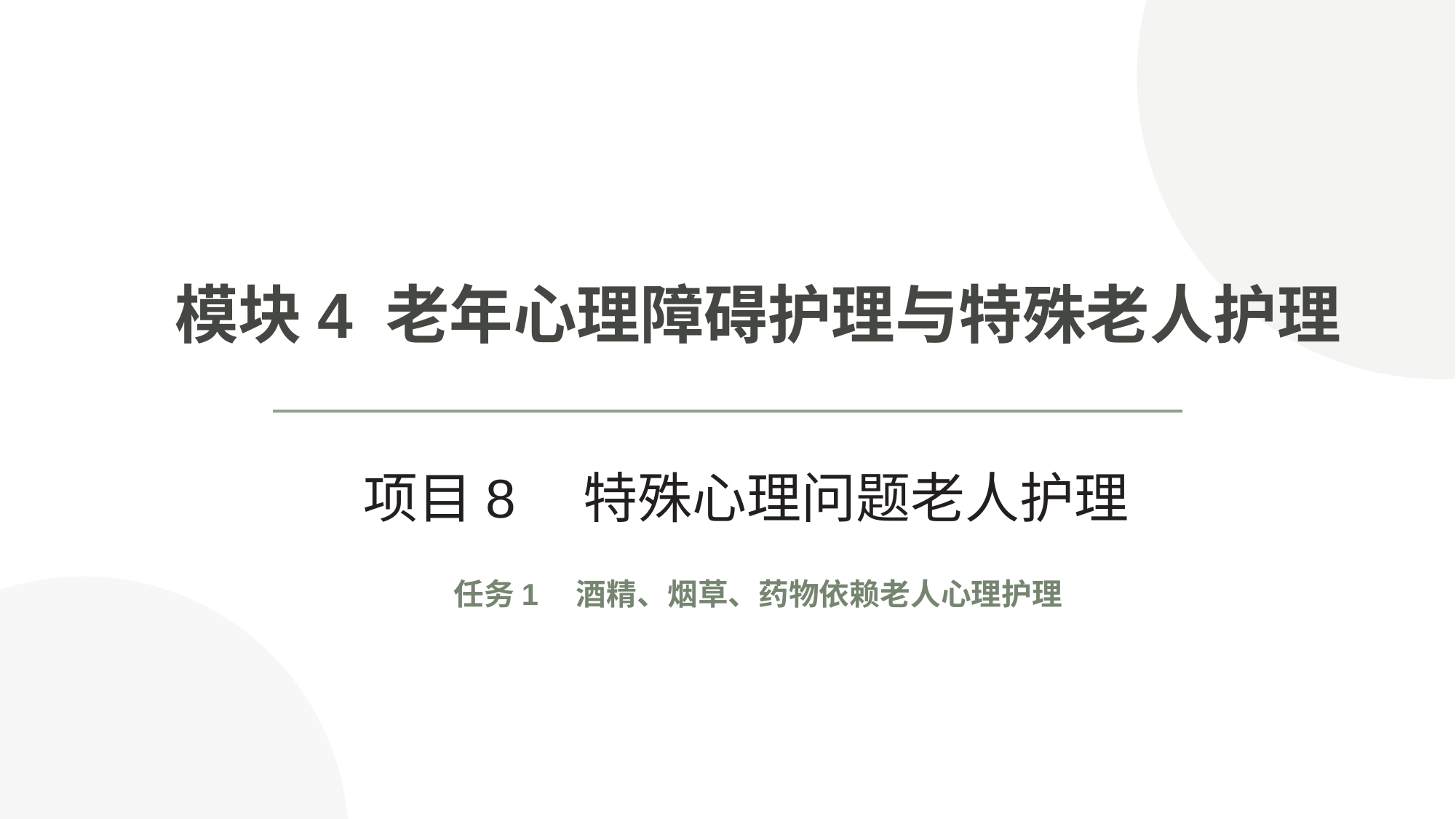

模块4 老年心理障碍护理与特殊老人护理

项目8　特殊心理问题老人护理
任务1　酒精、烟草、药物依赖老人心理护理